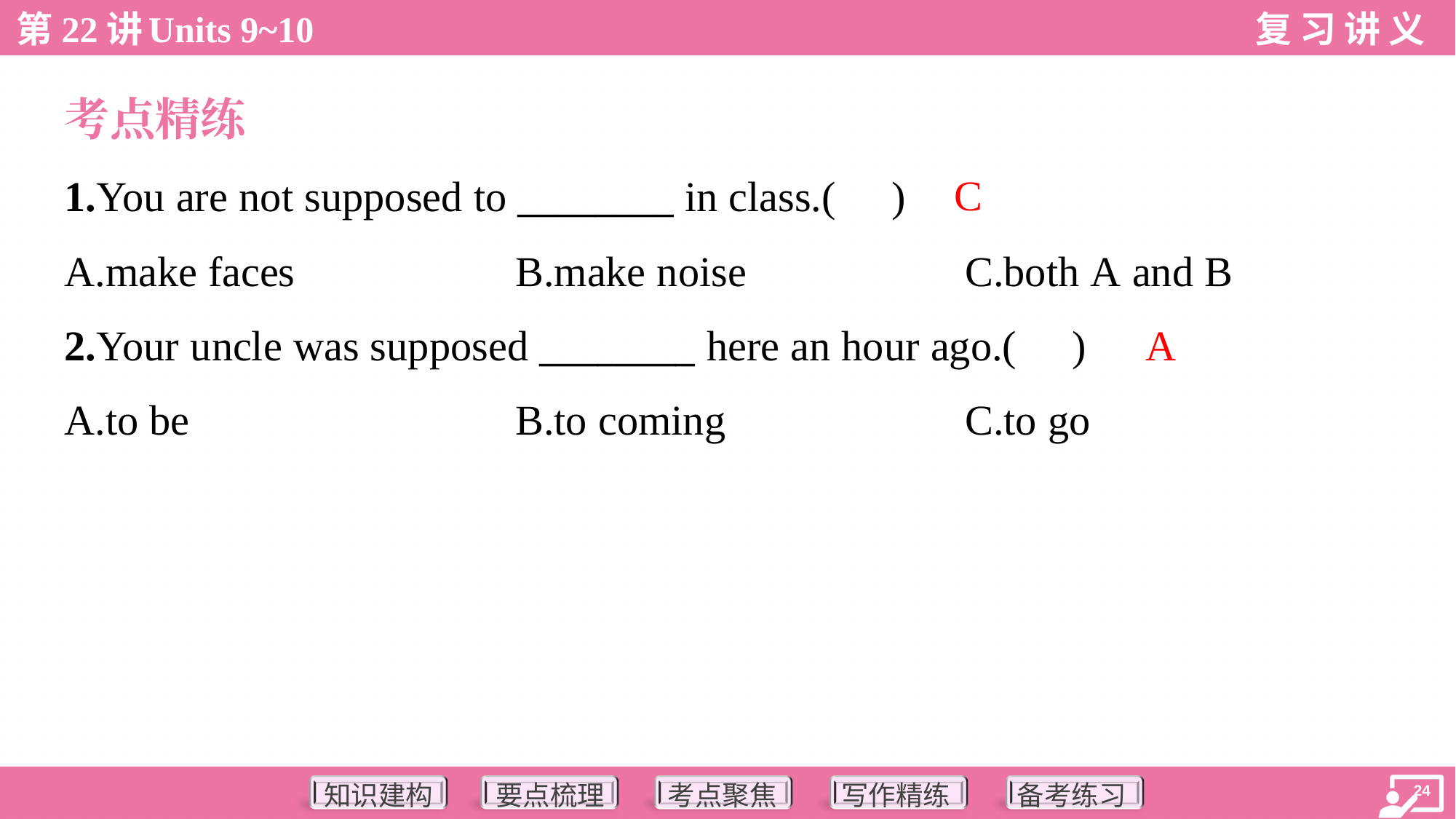

考点精练
C
1.You are not supposed to ________ in class.(     )
A.make faces	B.make noise	C.both A and B
A
2.Your uncle was supposed ________ here an hour ago.(     )
A.to be	B.to coming	C.to go